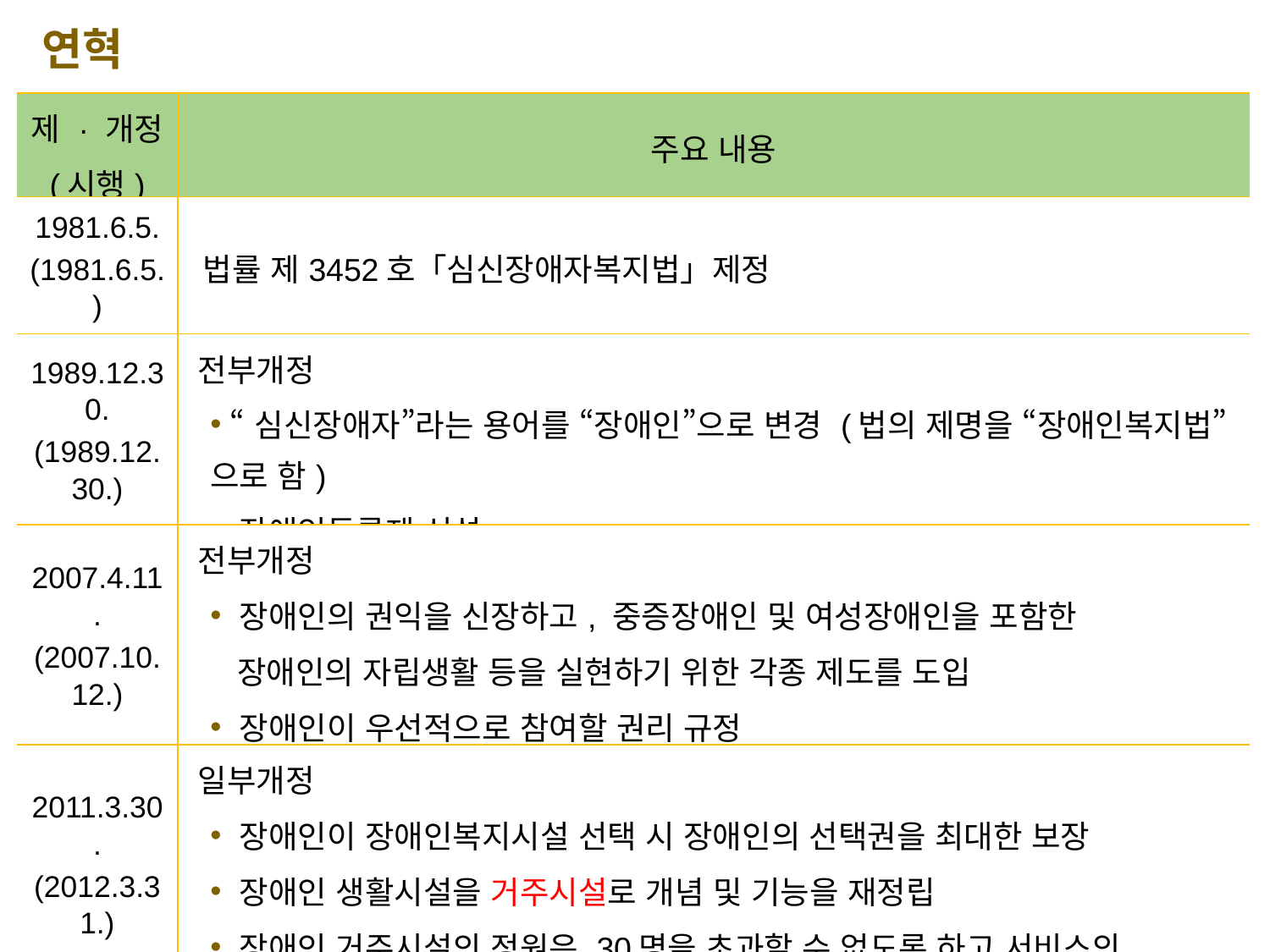

연혁
| 제 · 개정 (시행) | 주요 내용 |
| --- | --- |
| 1981.6.5. (1981.6.5.) | 법률 제3452호「심신장애자복지법」제정 |
| 1989.12.30. (1989.12.30.) | 전부개정 “심신장애자”라는 용어를 “장애인”으로 변경 (법의 제명을 “장애인복지법”으로 함) 장애인등록제 신설 |
| 2007.4.11. (2007.10.12.) | 전부개정 장애인의 권익을 신장하고, 중증장애인 및 여성장애인을 포함한 장애인의 자립생활 등을 실현하기 위한 각종 제도를 도입 장애인이 우선적으로 참여할 권리 규정 |
| 2011.3.30. (2012.3.31.) | 일부개정 장애인이 장애인복지시설 선택 시 장애인의 선택권을 최대한 보장 장애인 생활시설을 거주시설로 개념 및 기능을 재정립 장애인 거주시설의 정원은 30명을 초과할 수 없도록 하고 서비스의 최저기준을 마련함 |